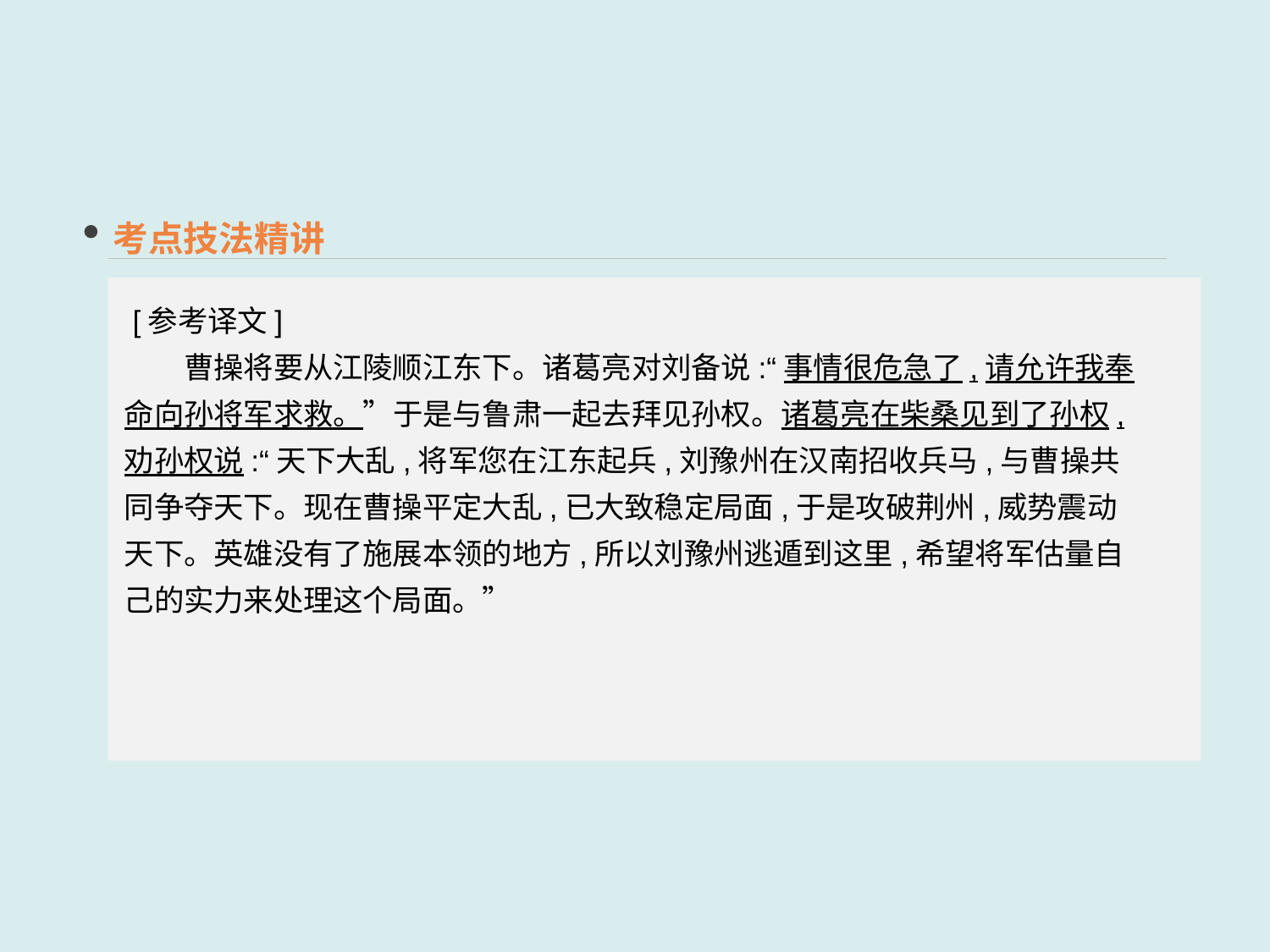

考点技法精讲

 [参考译文]
　　曹操将要从江陵顺江东下。诸葛亮对刘备说:“事情很危急了,请允许我奉命向孙将军求救。”于是与鲁肃一起去拜见孙权。诸葛亮在柴桑见到了孙权,劝孙权说:“天下大乱,将军您在江东起兵,刘豫州在汉南招收兵马,与曹操共同争夺天下。现在曹操平定大乱,已大致稳定局面,于是攻破荆州,威势震动天下。英雄没有了施展本领的地方,所以刘豫州逃遁到这里,希望将军估量自己的实力来处理这个局面。”